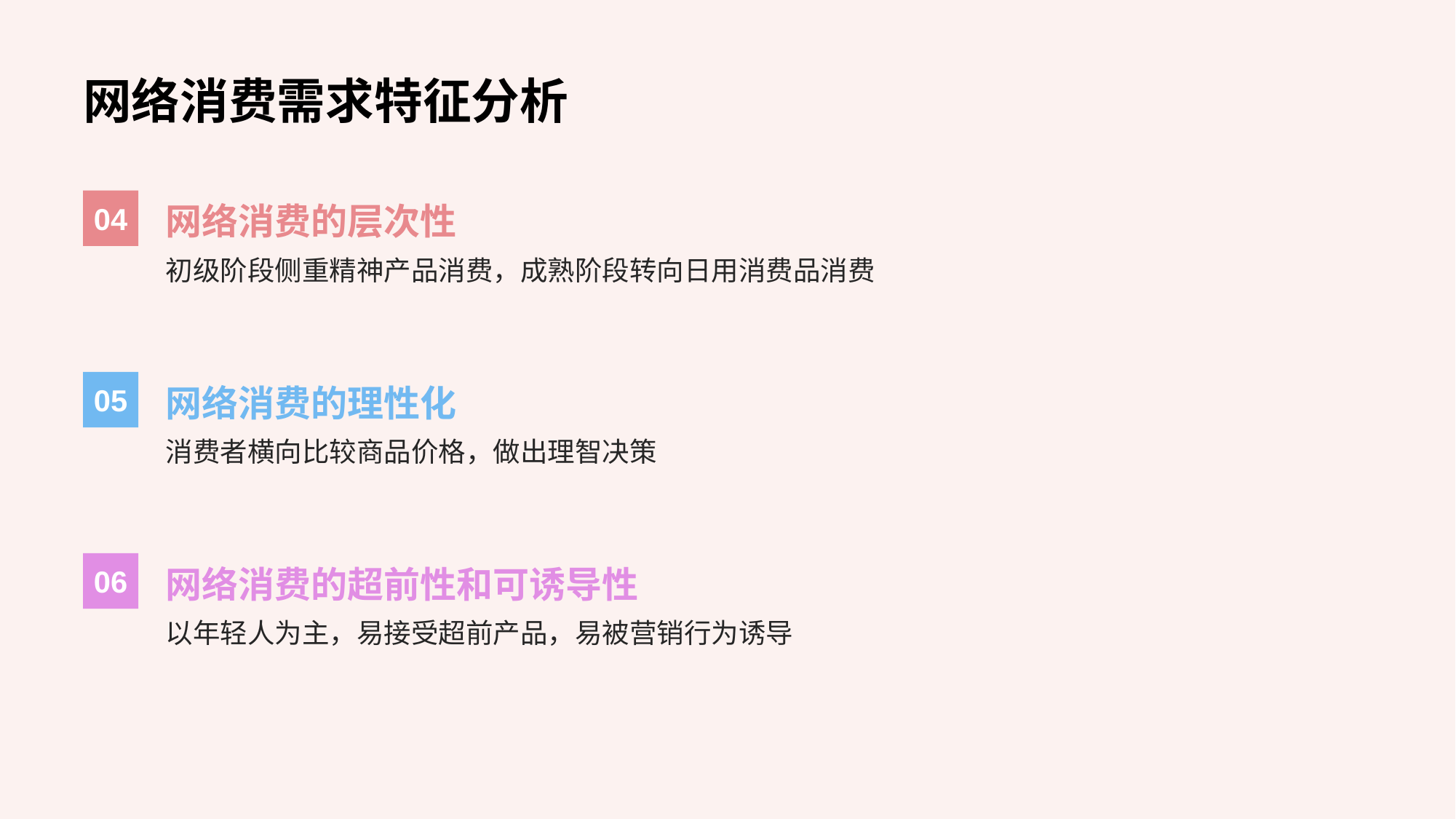

网络消费需求特征分析
04
网络消费的层次性
初级阶段侧重精神产品消费，成熟阶段转向日用消费品消费
05
网络消费的理性化
消费者横向比较商品价格，做出理智决策
06
网络消费的超前性和可诱导性
以年轻人为主，易接受超前产品，易被营销行为诱导